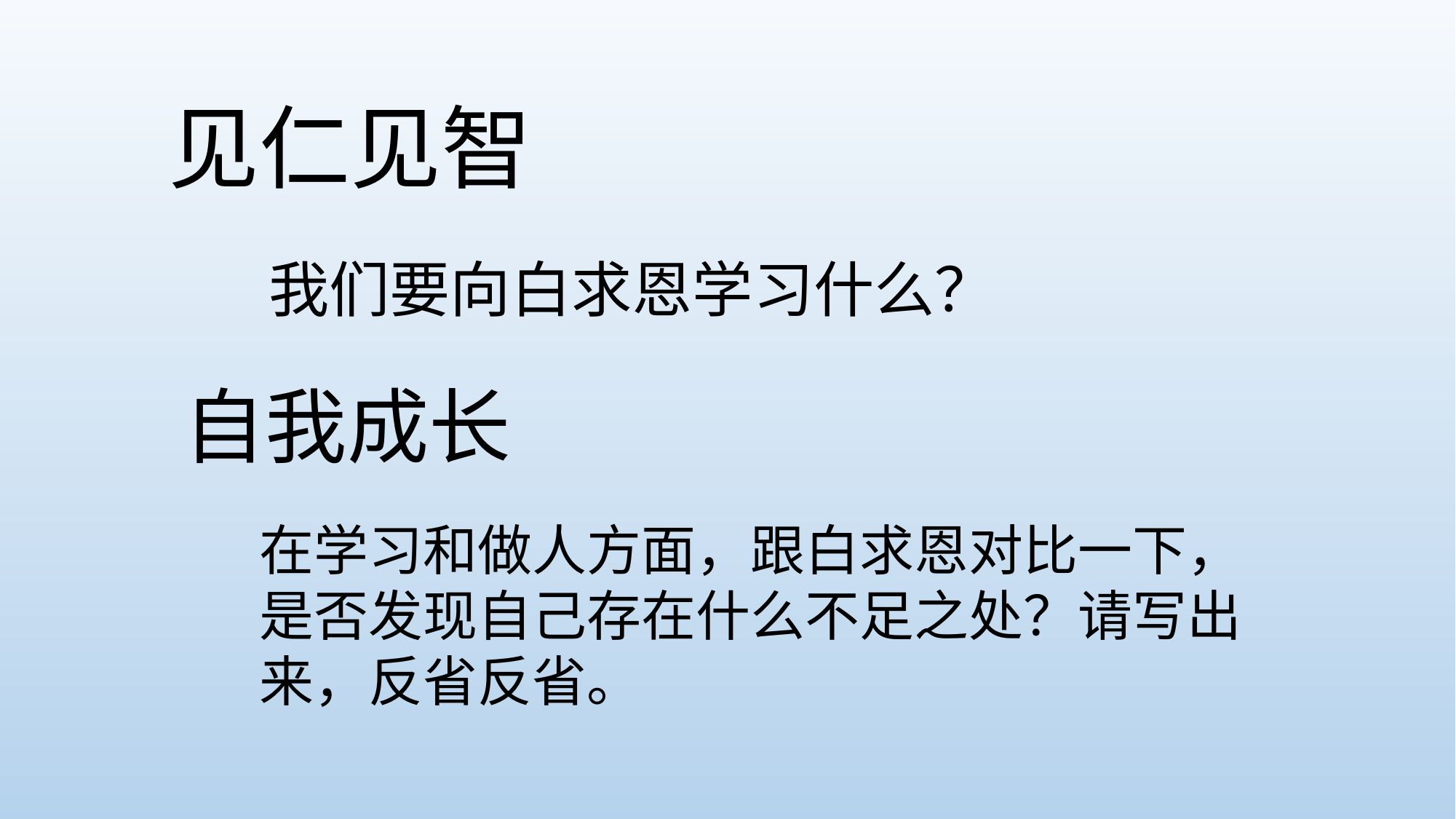

见仁见智
我们要向白求恩学习什么？
自我成长
在学习和做人方面，跟白求恩对比一下，是否发现自己存在什么不足之处？请写出来，反省反省。